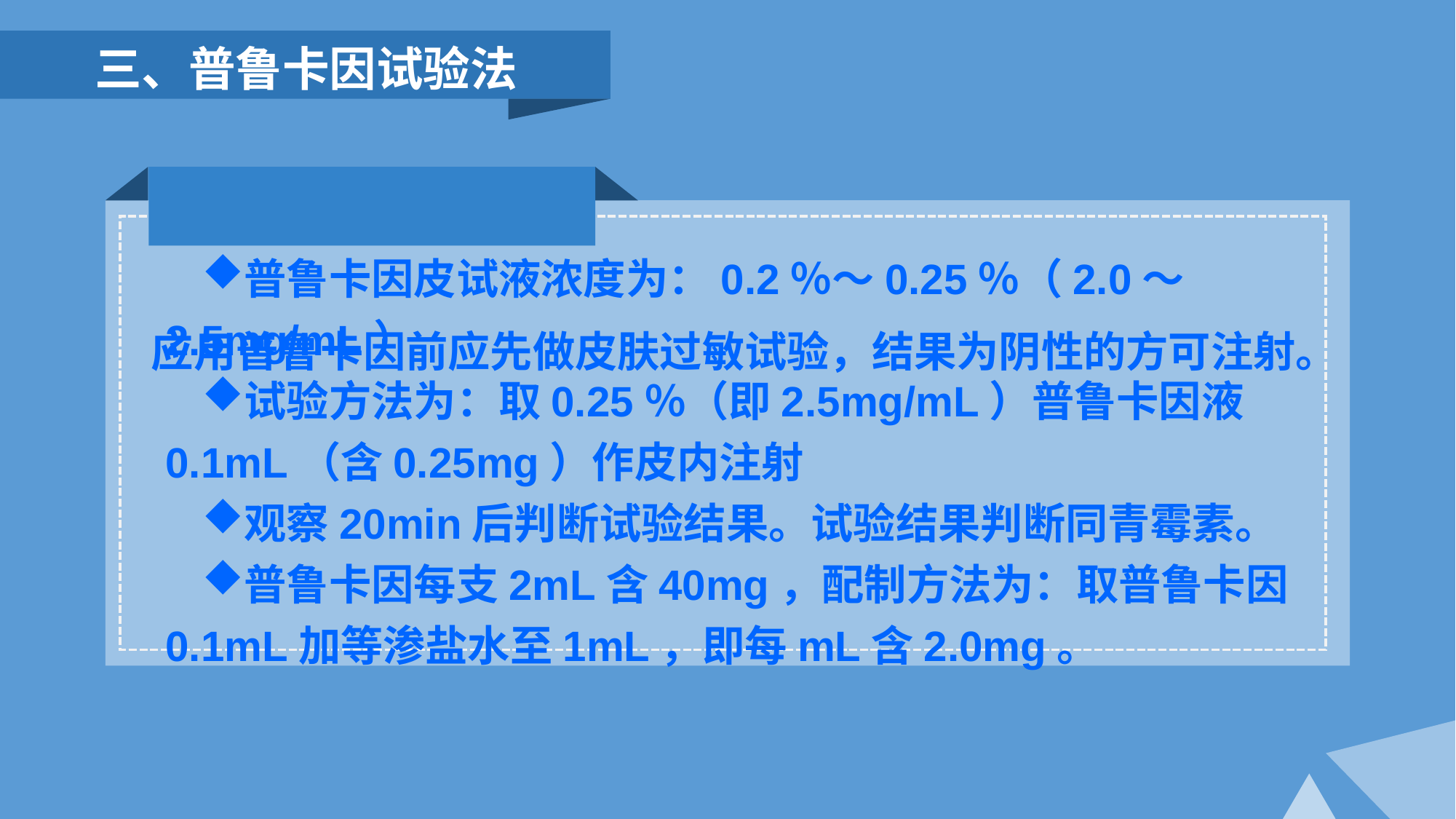

三、普鲁卡因试验法

普鲁卡因皮试液浓度为：0.2％～0.25％（2.0～2.5mg/mL）
试验方法为：取0.25％（即2.5mg/mL）普鲁卡因液0.1mL（含0.25mg）作皮内注射
观察20min后判断试验结果。试验结果判断同青霉素。
普鲁卡因每支2mL含40mg，配制方法为：取普鲁卡因0.1mL加等渗盐水至1mL，即每mL含2.0mg。
应用普鲁卡因前应先做皮肤过敏试验，结果为阴性的方可注射。